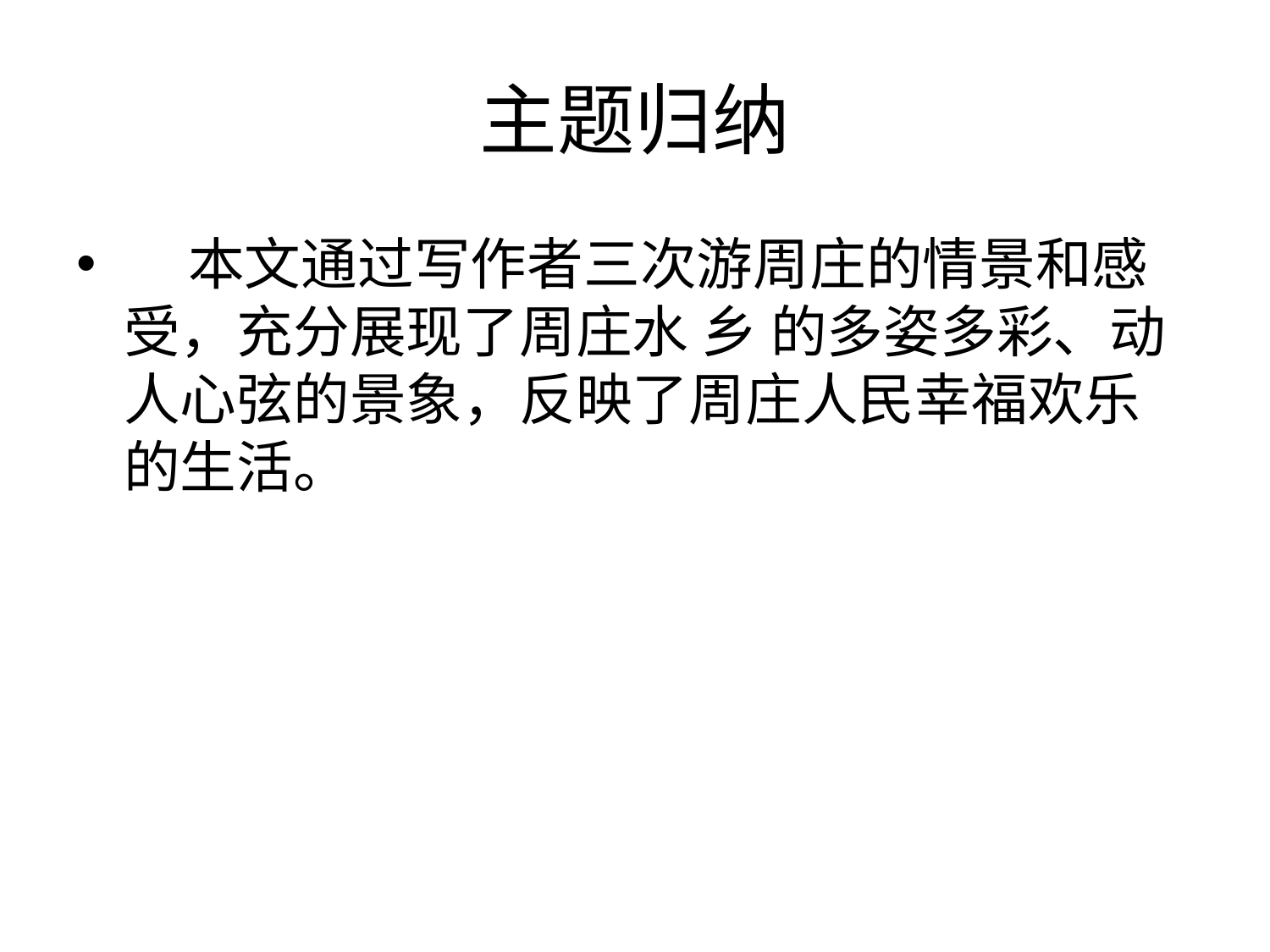

# 主题归纳
    本文通过写作者三次游周庄的情景和感受，充分展现了周庄水 乡 的多姿多彩、动人心弦的景象，反映了周庄人民幸福欢乐的生活。